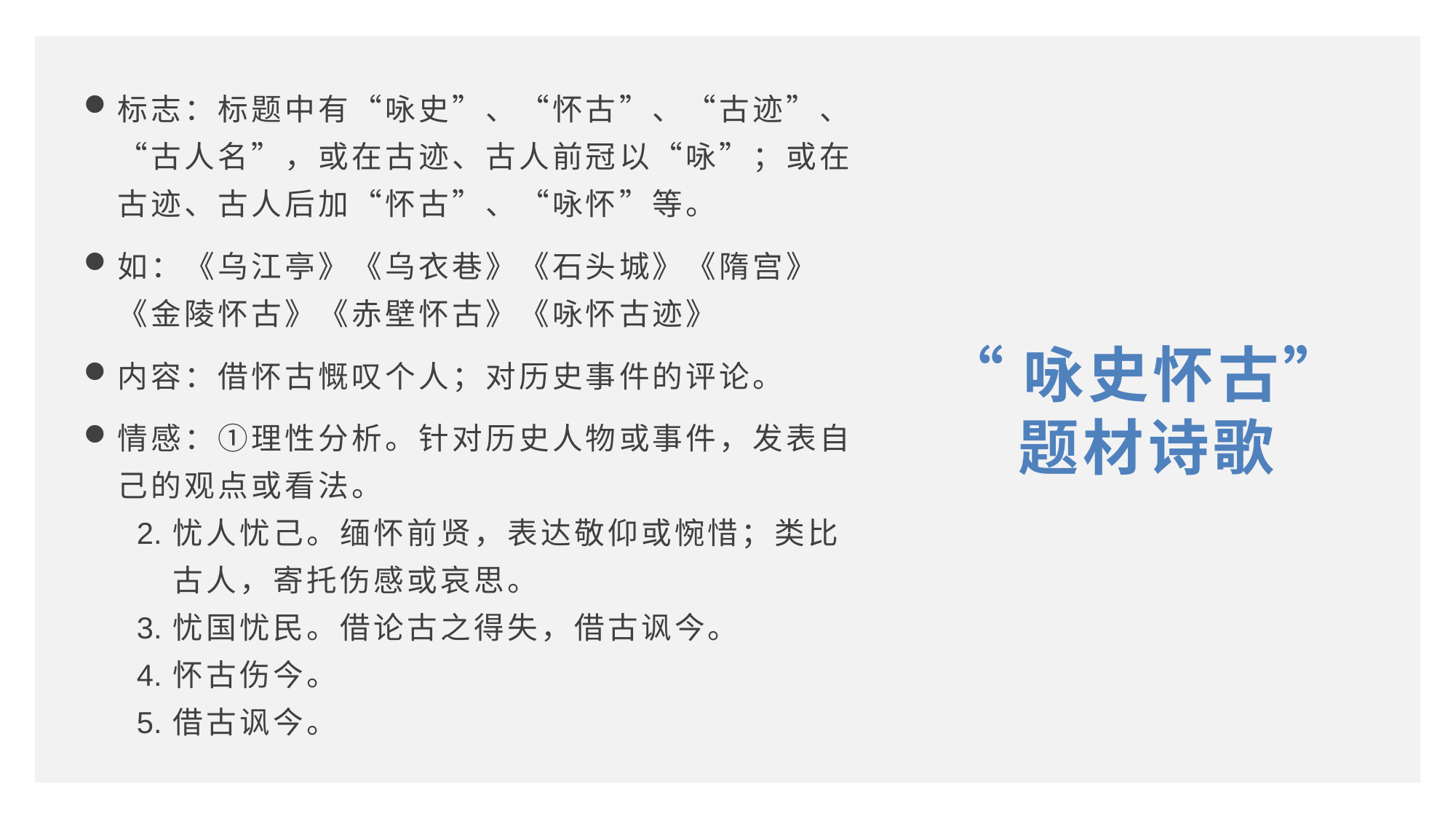

标志：标题中有“咏史”、“怀古”、“古迹”、“古人名”，或在古迹、古人前冠以“咏”；或在古迹、古人后加“怀古”、“咏怀”等。
如：《乌江亭》《乌衣巷》《石头城》《隋宫》《金陵怀古》《赤壁怀古》《咏怀古迹》
内容：借怀古慨叹个人；对历史事件的评论。
情感：①理性分析。针对历史人物或事件，发表自己的观点或看法。
忧人忧己。缅怀前贤，表达敬仰或惋惜；类比古人，寄托伤感或哀思。
忧国忧民。借论古之得失，借古讽今。
怀古伤今。
借古讽今。
“咏史怀古”题材诗歌